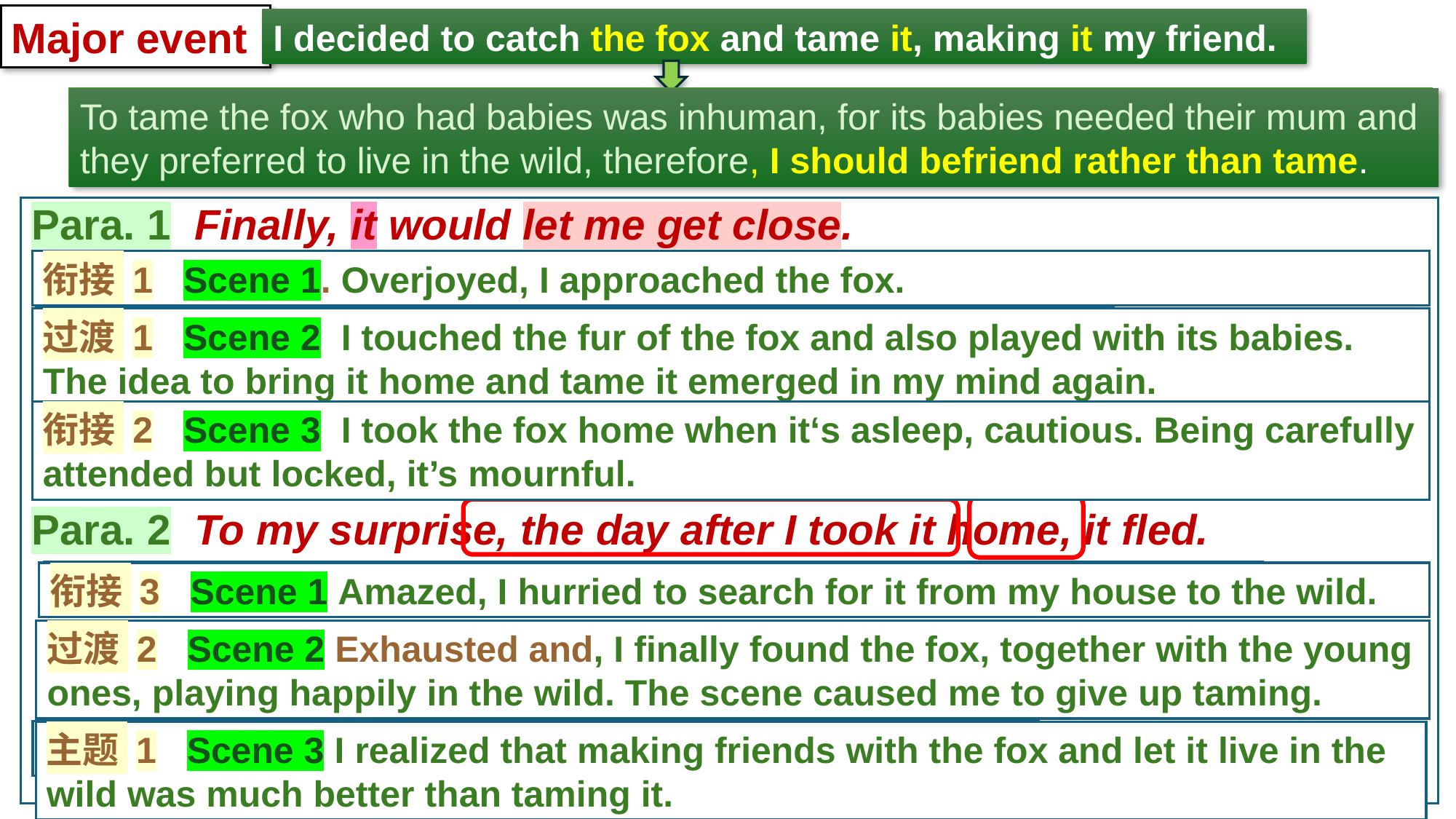

Major event
I decided to catch the fox and tame it, making it my friend.

From autumn to spring, the fox had grown to be a mother fox, could I tame it? How can I make friend with it ?
To tame the fox who had babies was inhuman, for its babies needed their mum and they preferred to live in the wild, therefore, I should befriend rather than tame.
Para. 1  Finally, it would let me get close.

Para. 2  To my surprise, the day after I took it home, it fled.

衔接 1   Scene 1. Overjoyed, I approached the fox.
衔接 1   Q. How did I feel when knowing that ? What did I do?
过渡 1   Scene 2  I touched the fur of the fox and also played with its babies. The idea to bring it home and tame it emerged in my mind again.
过渡 1   Q. What did I do next after approaching? The fox’s reaction ?
衔接 2   Scene 3  I took the fox home when it‘s asleep, cautious. Being carefully attended but locked, it’s mournful.
衔接 2   Q. What did I do to take the fox home? The fox’s reaction?

衔接 3   Q. How did I feel when finding the fox fled? What would I do?
衔接 3   Scene 1 Amazed, I hurried to search for it from my house to the wild.
过渡 2   Scene 2 Exhausted and, I finally found the fox, together with the young ones, playing happily in the wild. The scene caused me to give up taming.
过渡 2   Q. Where did I go? What did I see?  What would I then?
主题 1   Q. What lesson did I learn from this experience?
主题 1   Scene 3 I realized that making friends with the fox and let it live in the wild was much better than taming it.